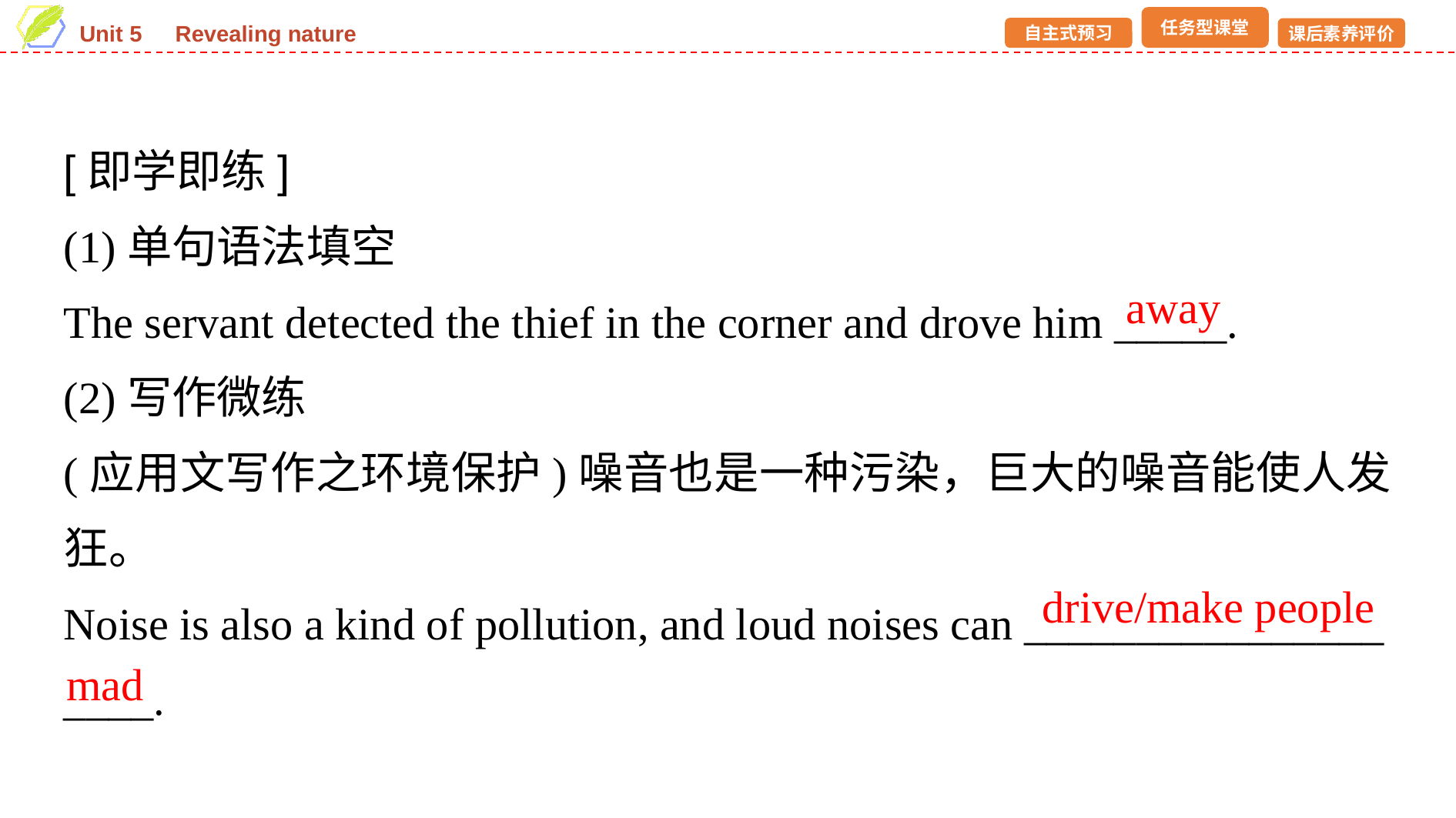

[即学即练]
(1)单句语法填空
The servant detected the thief in the corner and drove him _____.
(2)写作微练
(应用文写作之环境保护)噪音也是一种污染，巨大的噪音能使人发狂。
Noise is also a kind of pollution, and loud noises can ________________
____.
away
drive/make people
mad